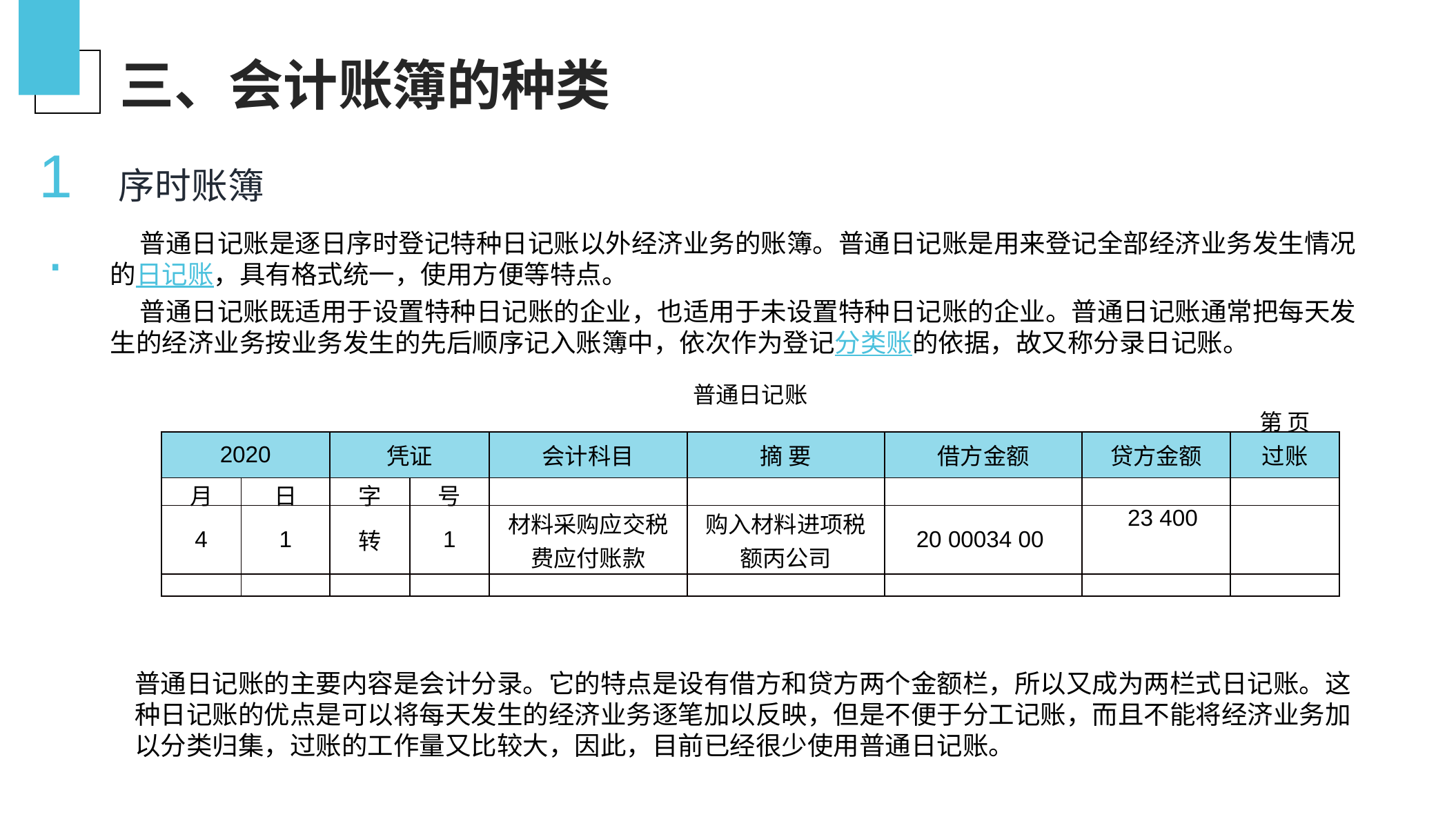

三、会计账簿的种类

1.
序时账簿

普通日记账是逐日序时登记特种日记账以外经济业务的账簿。普通日记账是用来登记全部经济业务发生情况的日记账，具有格式统一，使用方便等特点。
普通日记账既适用于设置特种日记账的企业，也适用于未设置特种日记账的企业。普通日记账通常把每天发生的经济业务按业务发生的先后顺序记入账簿中，依次作为登记分类账的依据，故又称分录日记账。
| 普通日记账 |  |  |  |  |  |  |  |  |
| --- | --- | --- | --- | --- | --- | --- | --- | --- |
|  |  |  |  |  |  |  |  | 第 页 |
| 2020 |  | 凭证 |  | 会计科目 | 摘 要 | 借方金额 | 贷方金额 | 过账 |
| 月 | 日 | 字 | 号 |  |  |  |  |  |
| 4 | 1 | 转 | 1 | 材料采购应交税费应付账款 | 购入材料进项税额丙公司 | 20 00034 00 | 23 400 |  |
|  |  |  |  |  |  |  |  |  |
普通日记账的主要内容是会计分录。它的特点是设有借方和贷方两个金额栏，所以又成为两栏式日记账。这种日记账的优点是可以将每天发生的经济业务逐笔加以反映，但是不便于分工记账，而且不能将经济业务加以分类归集，过账的工作量又比较大，因此，目前已经很少使用普通日记账。